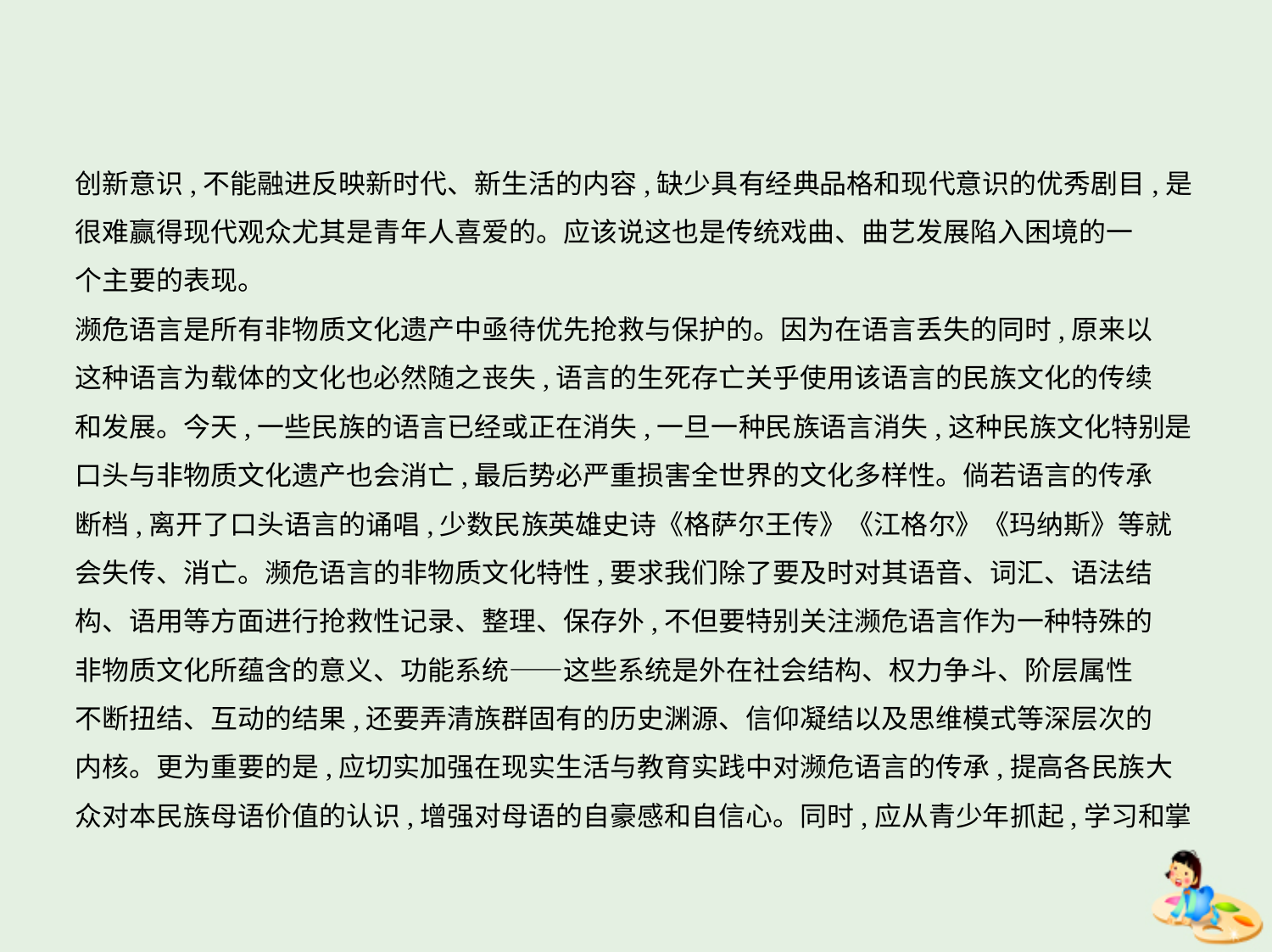

创新意识,不能融进反映新时代、新生活的内容,缺少具有经典品格和现代意识的优秀剧目,是
很难赢得现代观众尤其是青年人喜爱的。应该说这也是传统戏曲、曲艺发展陷入困境的一
个主要的表现。
濒危语言是所有非物质文化遗产中亟待优先抢救与保护的。因为在语言丢失的同时,原来以
这种语言为载体的文化也必然随之丧失,语言的生死存亡关乎使用该语言的民族文化的传续
和发展。今天,一些民族的语言已经或正在消失,一旦一种民族语言消失,这种民族文化特别是
口头与非物质文化遗产也会消亡,最后势必严重损害全世界的文化多样性。倘若语言的传承
断档,离开了口头语言的诵唱,少数民族英雄史诗《格萨尔王传》《江格尔》《玛纳斯》等就
会失传、消亡。濒危语言的非物质文化特性,要求我们除了要及时对其语音、词汇、语法结
构、语用等方面进行抢救性记录、整理、保存外,不但要特别关注濒危语言作为一种特殊的
非物质文化所蕴含的意义、功能系统——这些系统是外在社会结构、权力争斗、阶层属性
不断扭结、互动的结果,还要弄清族群固有的历史渊源、信仰凝结以及思维模式等深层次的
内核。更为重要的是,应切实加强在现实生活与教育实践中对濒危语言的传承,提高各民族大
众对本民族母语价值的认识,增强对母语的自豪感和自信心。同时,应从青少年抓起,学习和掌